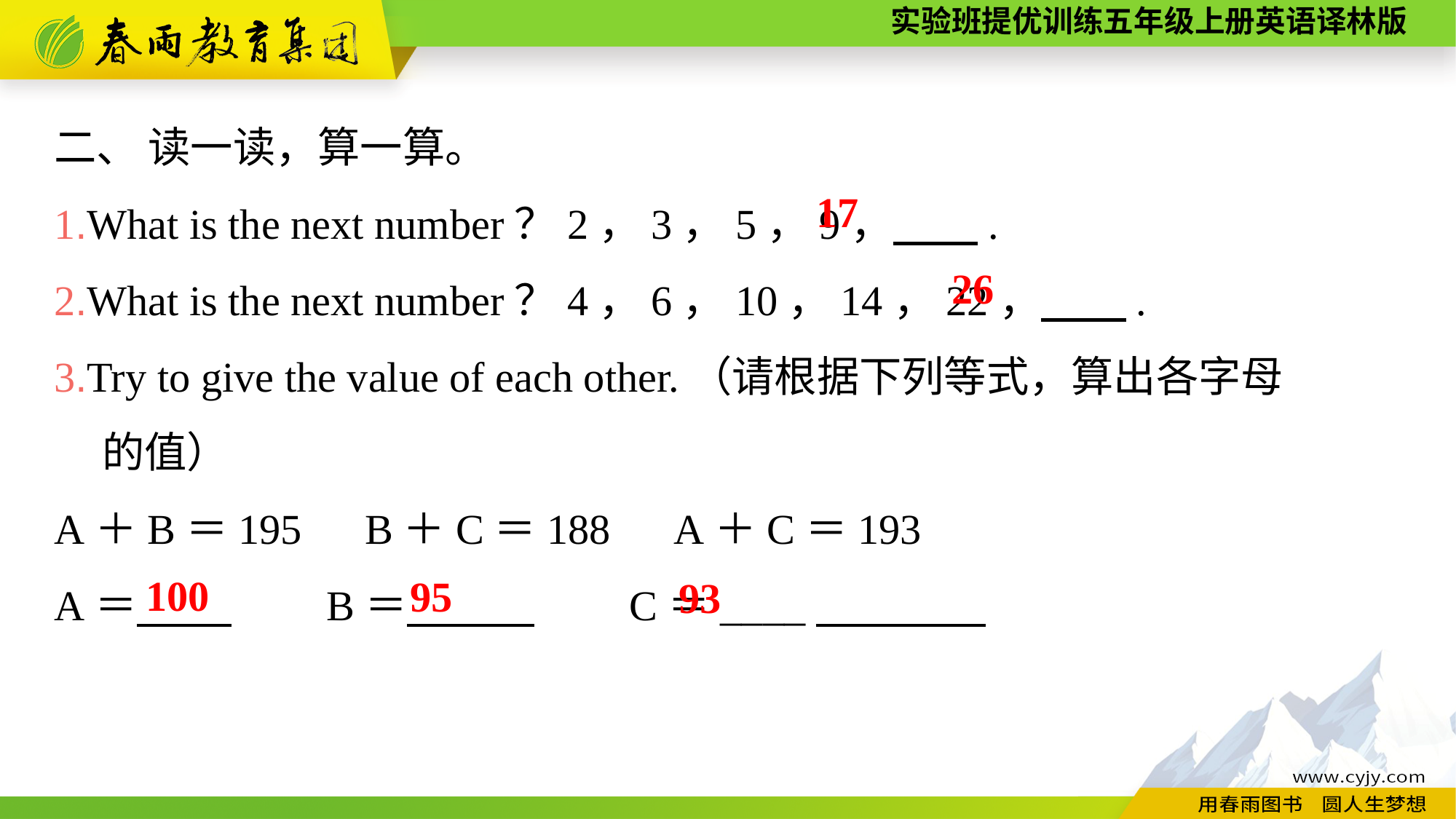

二、 读一读，算一算。
1.What is the next number？2，3，5，9，　　.
2.What is the next number？4，6，10，14，22，　　.
3.Try to give the value of each other.（请根据下列等式，算出各字母
    的值）
A＋B＝195　B＋C＝188　A＋C＝193
A＝　 　　　B＝　　　　　C＝____
17
26
100
95
93